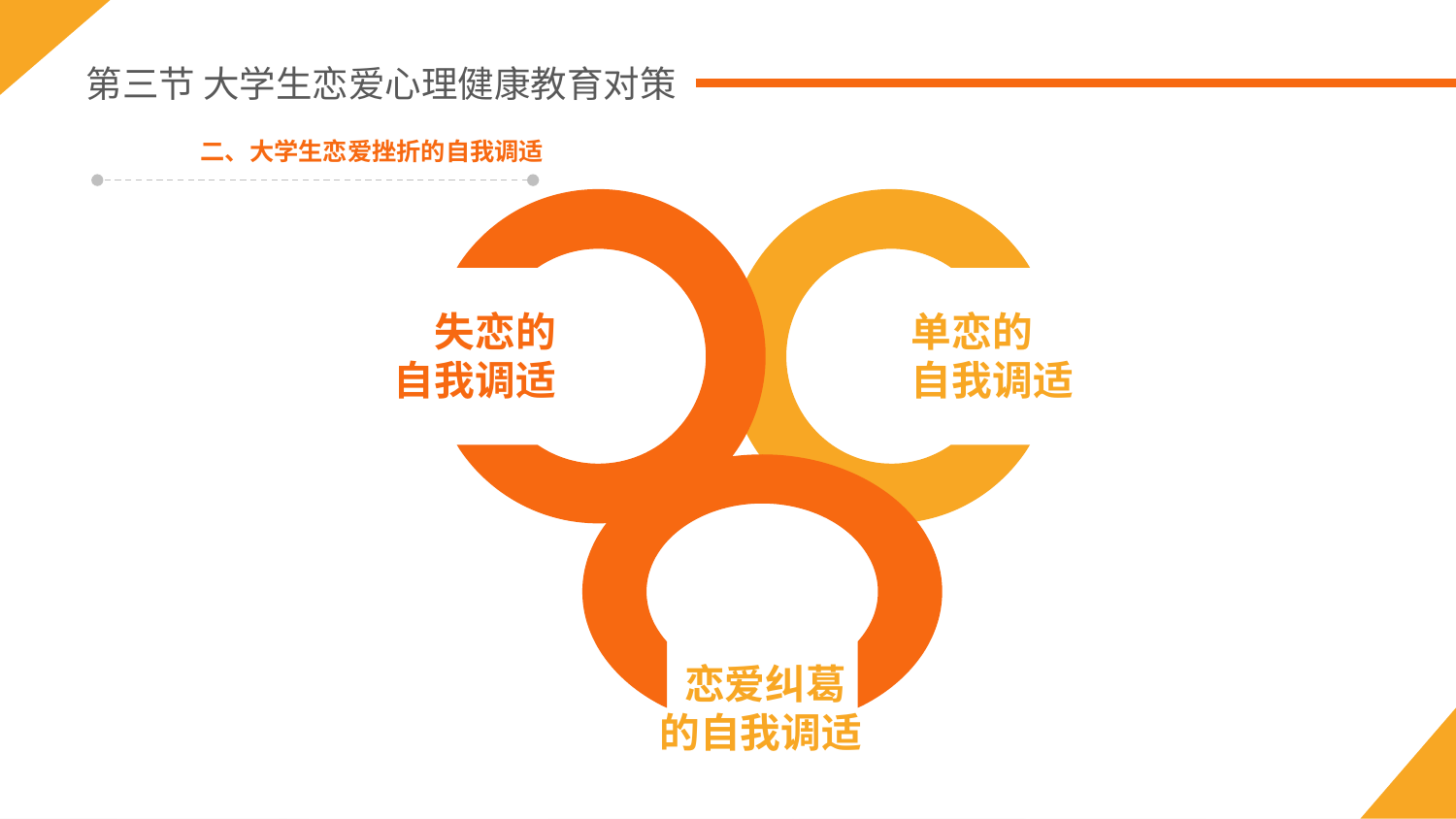

第三节 大学生恋爱心理健康教育对策
二、大学生恋爱挫折的自我调适

失恋的
自我调适

单恋的
自我调适
恋爱纠葛
的自我调适